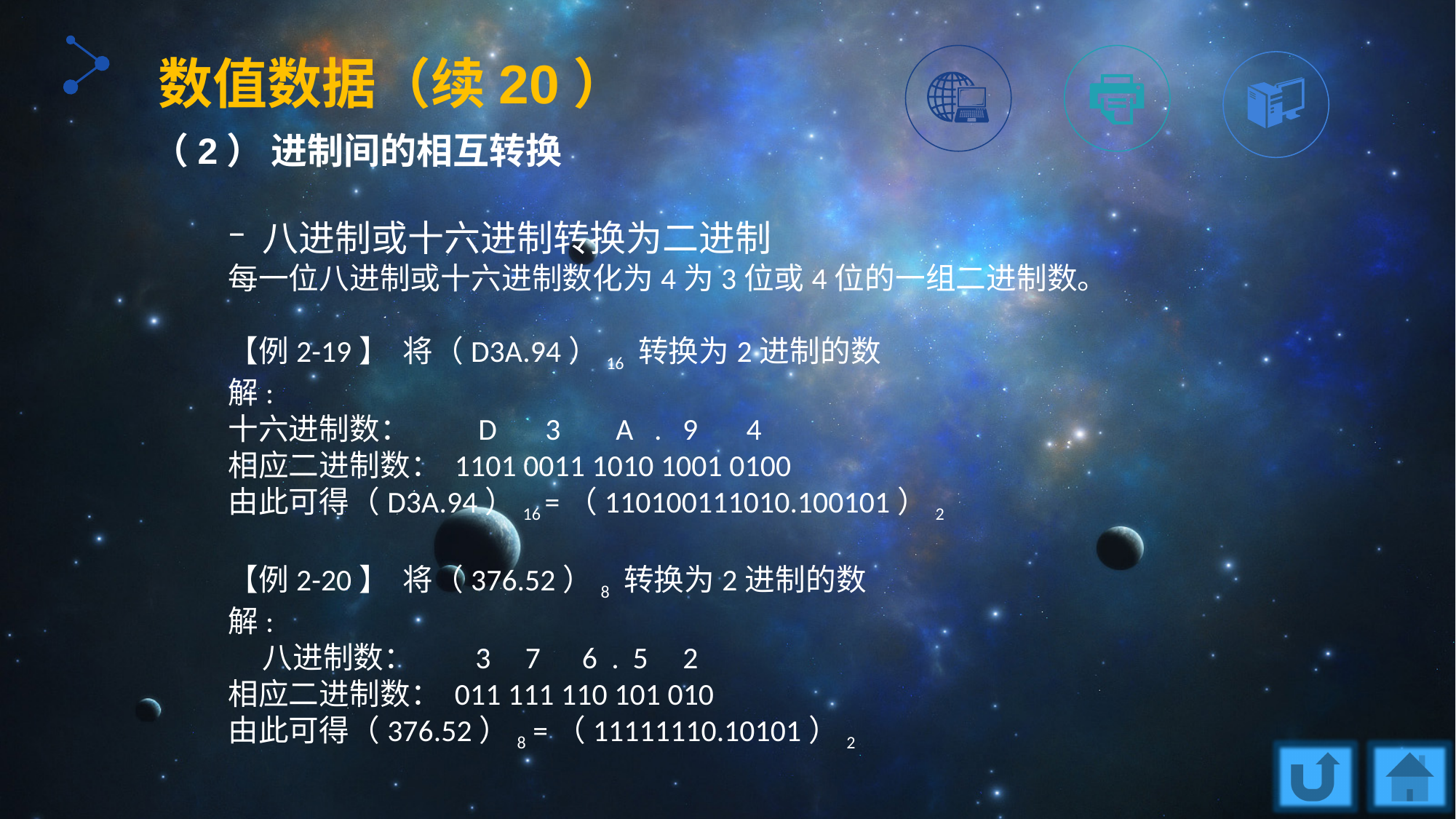

数值数据（续20）

（2） 进制间的相互转换

八进制或十六进制转换为二进制
每一位八进制或十六进制数化为4为3位或4位的一组二进制数。

【例2-19】  将（D3A.94）16 转换为2进制的数
解:
十六进制数：         D       3        A   .   9       4
相应二进制数： 1101 0011 1010 1001 0100
由此可得（D3A.94）16 =（110100111010.100101）2

【例2-20】  将（376.52）8 转换为2进制的数
解:
    八进制数：        3     7      6  .  5     2
相应二进制数： 011 111 110 101 010
由此可得（376.52）8 =（11111110.10101）2